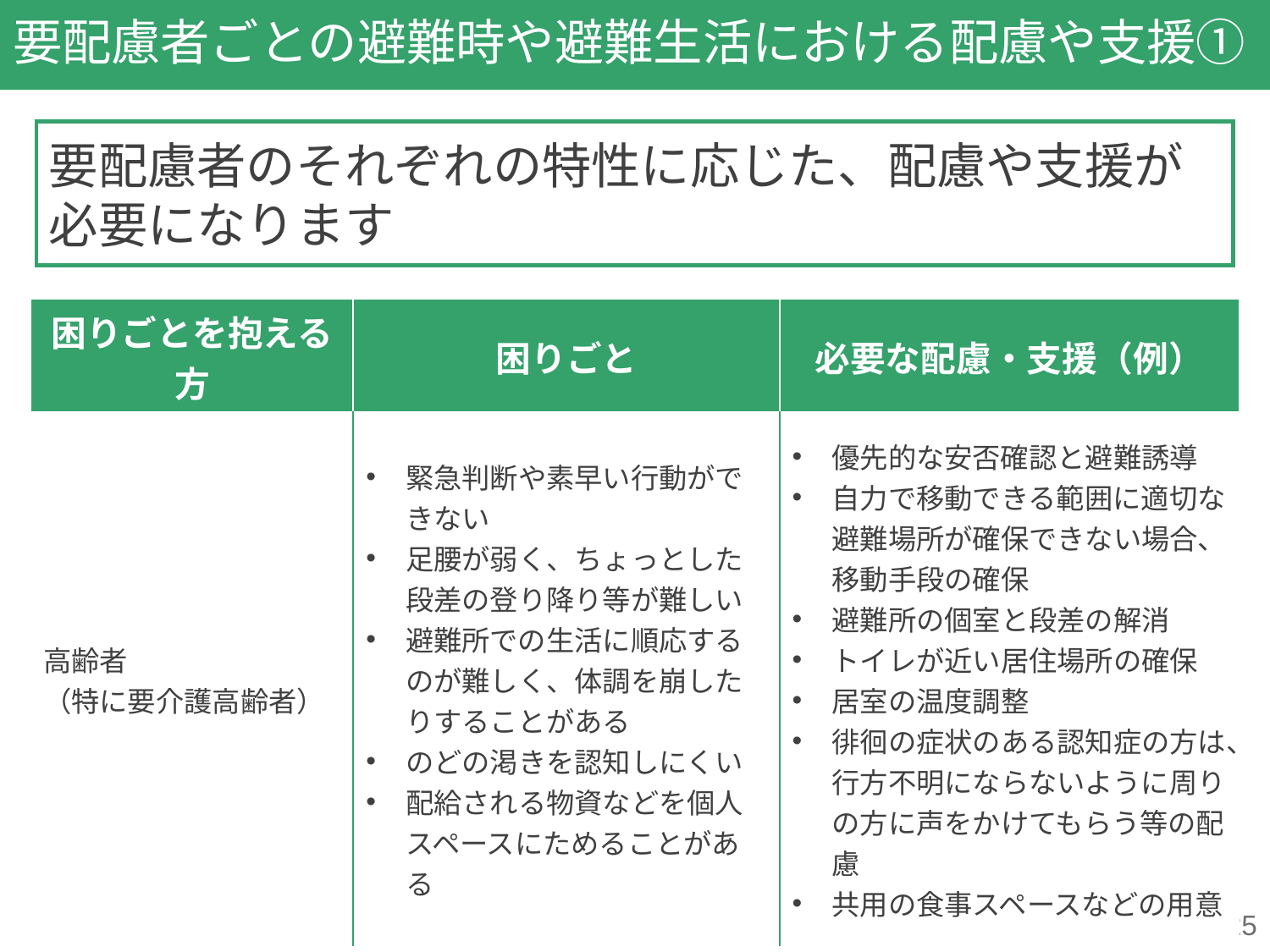

# 要配慮者ごとの避難時や避難生活における配慮や支援①
要配慮者のそれぞれの特性に応じた、配慮や支援が必要になります
| 困りごとを抱える方 | 困りごと | 必要な配慮・支援（例） |
| --- | --- | --- |
| 高齢者 （特に要介護高齢者） | 緊急判断や素早い行動ができない 足腰が弱く、ちょっとした段差の登り降り等が難しい 避難所での生活に順応するのが難しく、体調を崩したりすることがある のどの渇きを認知しにくい 配給される物資などを個人スペースにためることがある | 優先的な安否確認と避難誘導 自力で移動できる範囲に適切な避難場所が確保できない場合、移動手段の確保 避難所の個室と段差の解消 トイレが近い居住場所の確保 居室の温度調整 徘徊の症状のある認知症の方は、行方不明にならないように周りの方に声をかけてもらう等の配慮 共用の食事スペースなどの用意 |
25